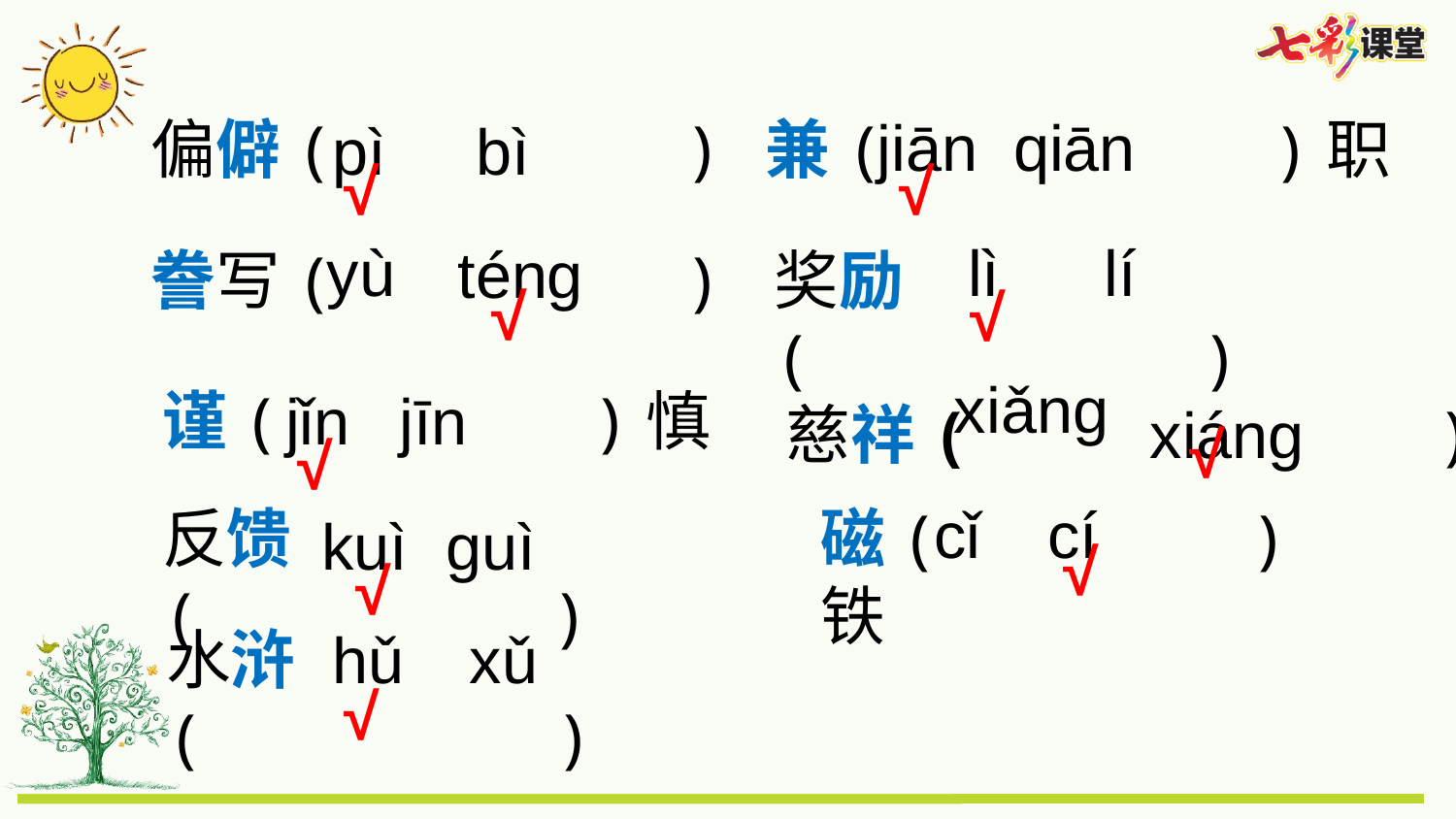

jiān
qiān
偏僻(         )
兼(          )职
pì
 bì
√
√
yù
lì
lí
téng
誊写(         )
奖励(          )
√
√
xiǎng
谨(        )慎
jǐn
jīn
慈祥(            )
xiáng
√
√
cǐ
cí
反馈(         )
磁(        )铁
kuì
guì
√
√
水浒(         )
hǔ
xǔ
√